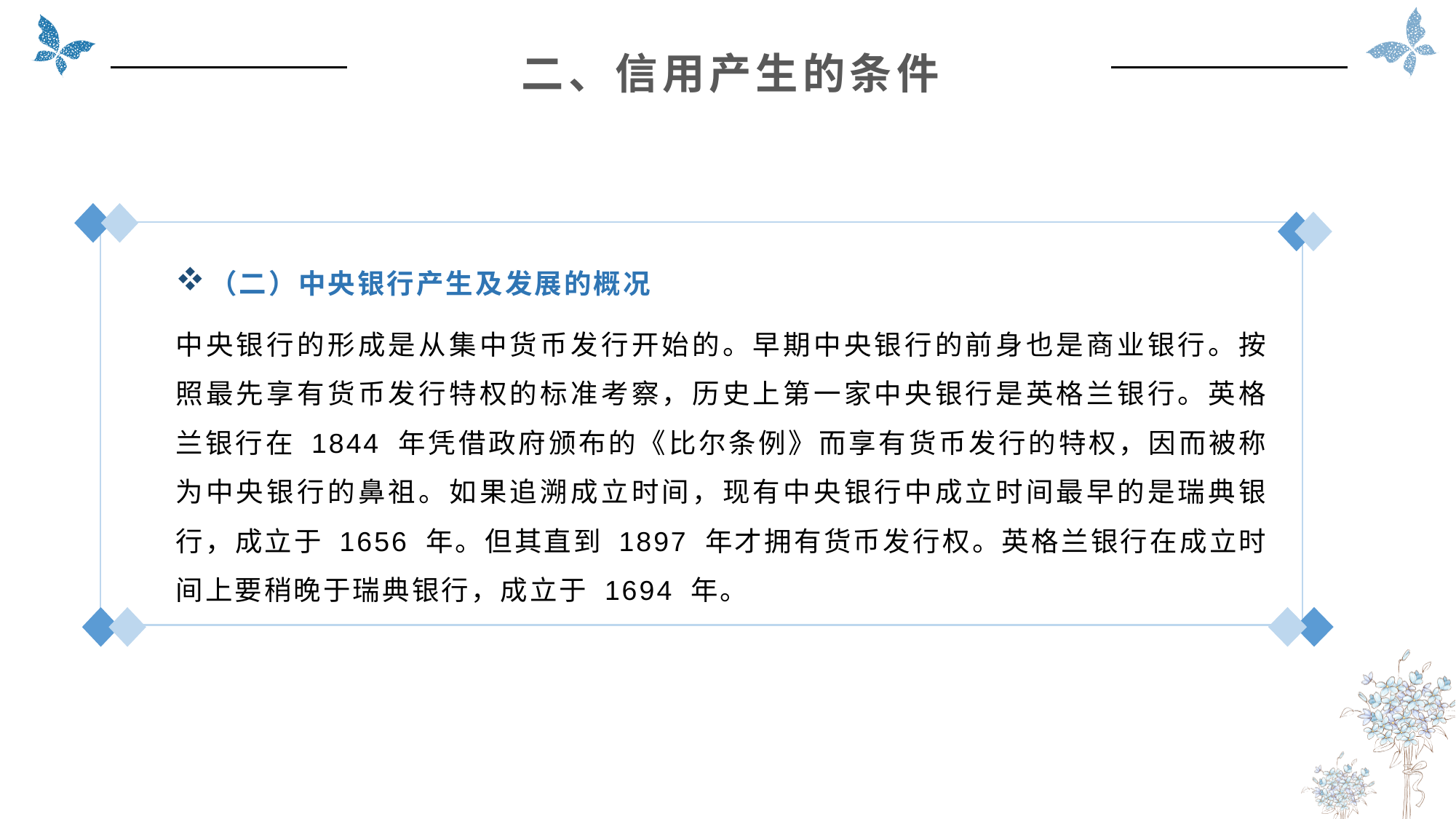

二、信用产生的条件

（二）中央银行产生及发展的概况
中央银行的形成是从集中货币发行开始的。早期中央银行的前身也是商业银行。按照最先享有货币发行特权的标准考察，历史上第一家中央银行是英格兰银行。英格兰银行在 1844 年凭借政府颁布的《比尔条例》而享有货币发行的特权，因而被称为中央银行的鼻祖。如果追溯成立时间，现有中央银行中成立时间最早的是瑞典银行，成立于 1656 年。但其直到 1897 年才拥有货币发行权。英格兰银行在成立时间上要稍晚于瑞典银行，成立于 1694 年。